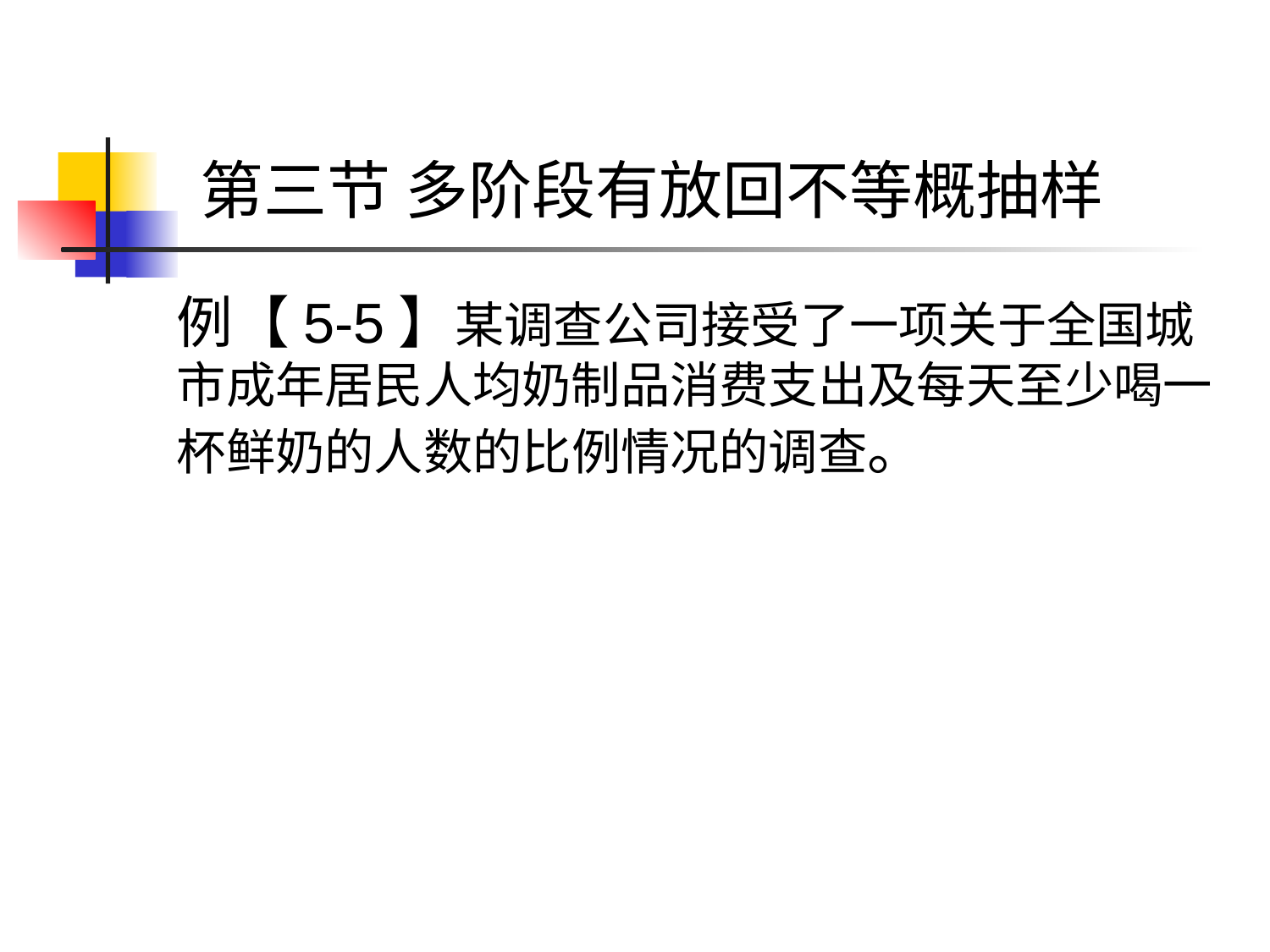

# 第三节 多阶段有放回不等概抽样
例【5-5】某调查公司接受了一项关于全国城市成年居民人均奶制品消费支出及每天至少喝一杯鲜奶的人数的比例情况的调查。